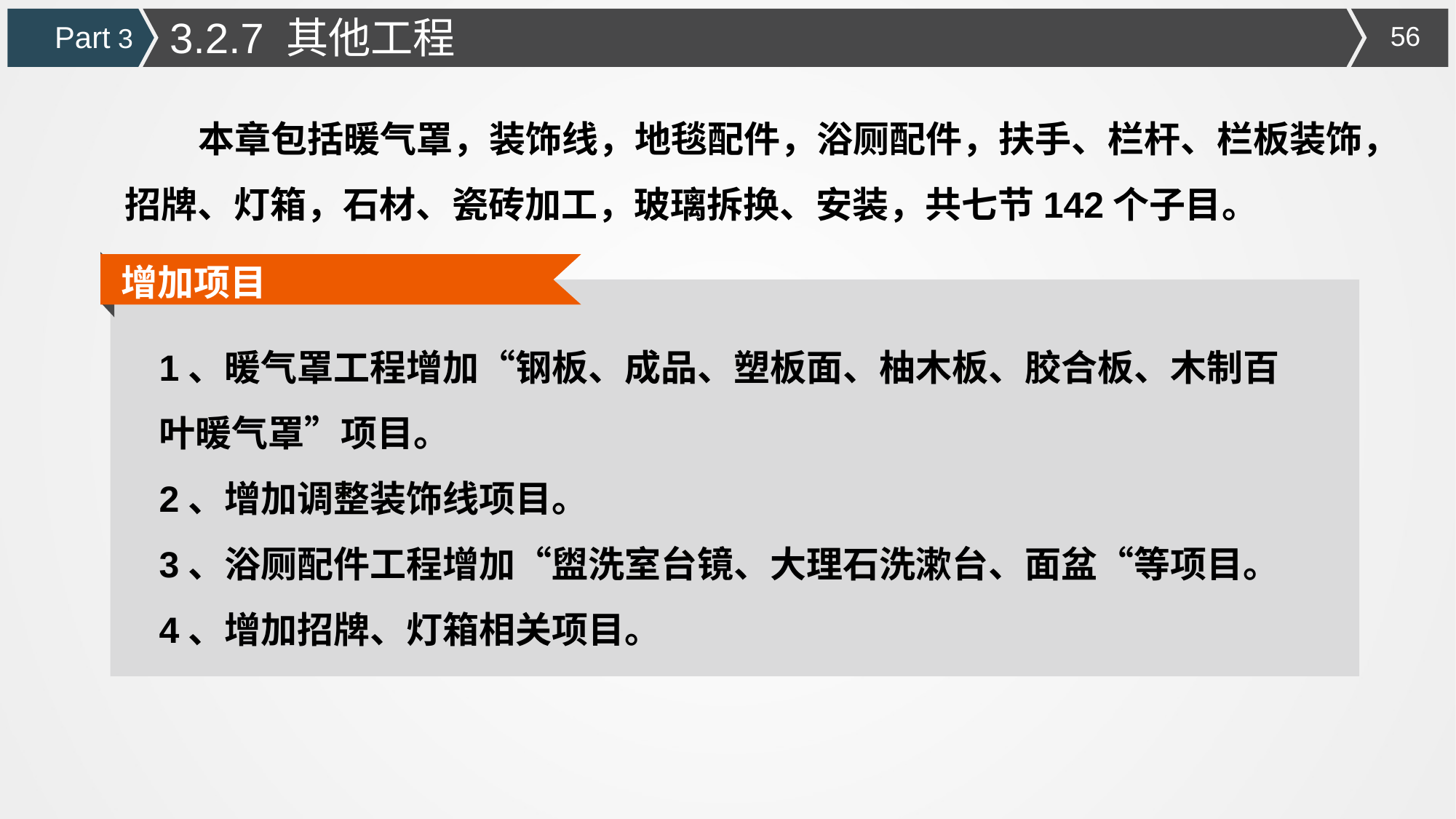

3.2.7 其他工程
Part 3
    本章包括暖气罩，装饰线，地毯配件，浴厕配件，扶手、栏杆、栏板装饰，招牌、灯箱，石材、瓷砖加工，玻璃拆换、安装，共七节142个子目。

增加项目

1、暖气罩工程增加“钢板、成品、塑板面、柚木板、胶合板、木制百叶暖气罩”项目。
2、增加调整装饰线项目。
3、浴厕配件工程增加“盥洗室台镜、大理石洗漱台、面盆“等项目。
4、增加招牌、灯箱相关项目。